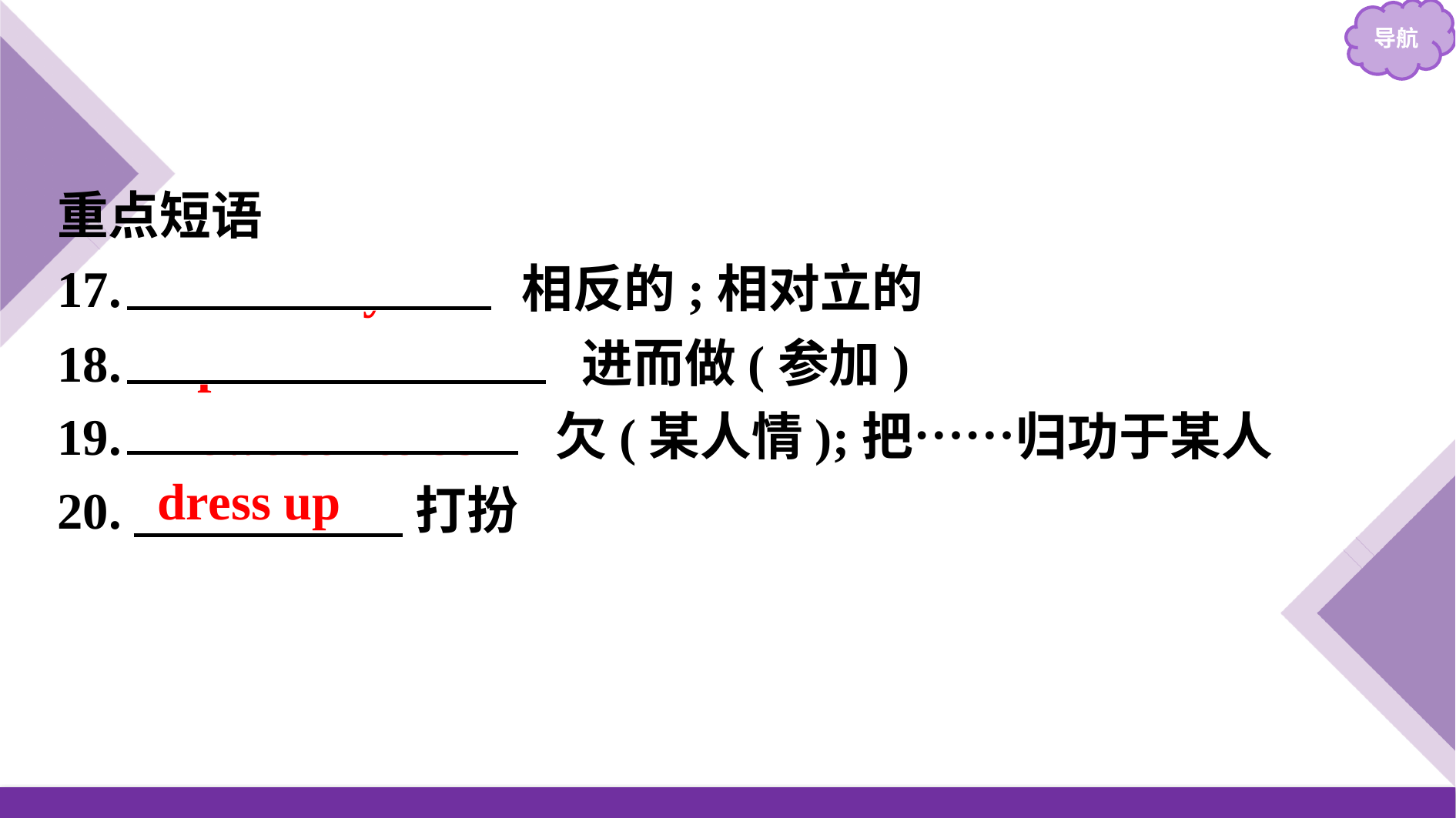

重点短语
17.　contrary to　 相反的;相对立的
18.　proceed to sth　 进而做(参加)
19.　owe sth to sb　 欠(某人情);把……归功于某人
20.　　　　　  打扮

dress up